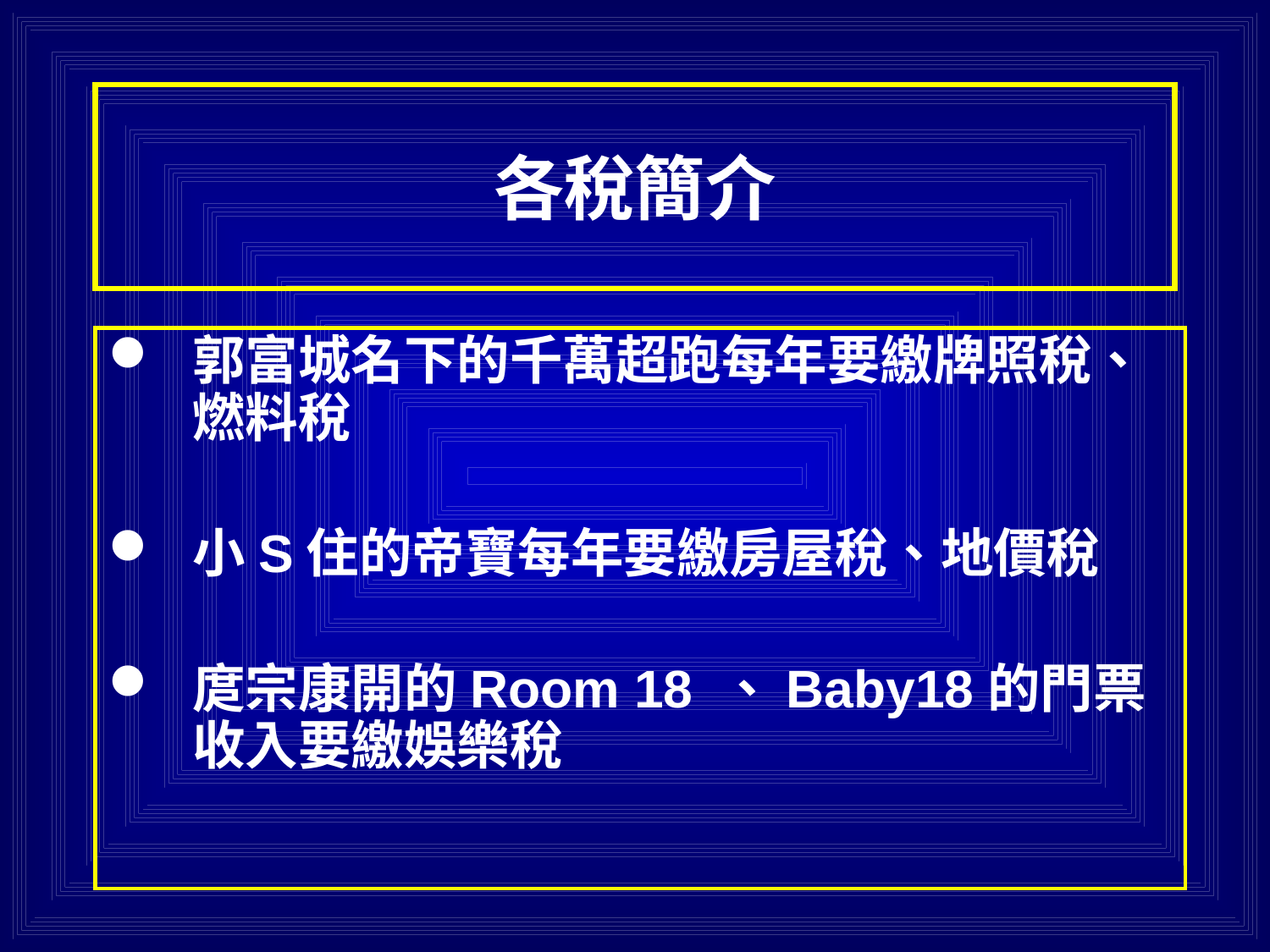

# 各稅簡介
郭富城名下的千萬超跑每年要繳牌照稅、燃料稅

小S住的帝寶每年要繳房屋稅、地價稅

庹宗康開的Room 18 、Baby18的門票收入要繳娛樂稅